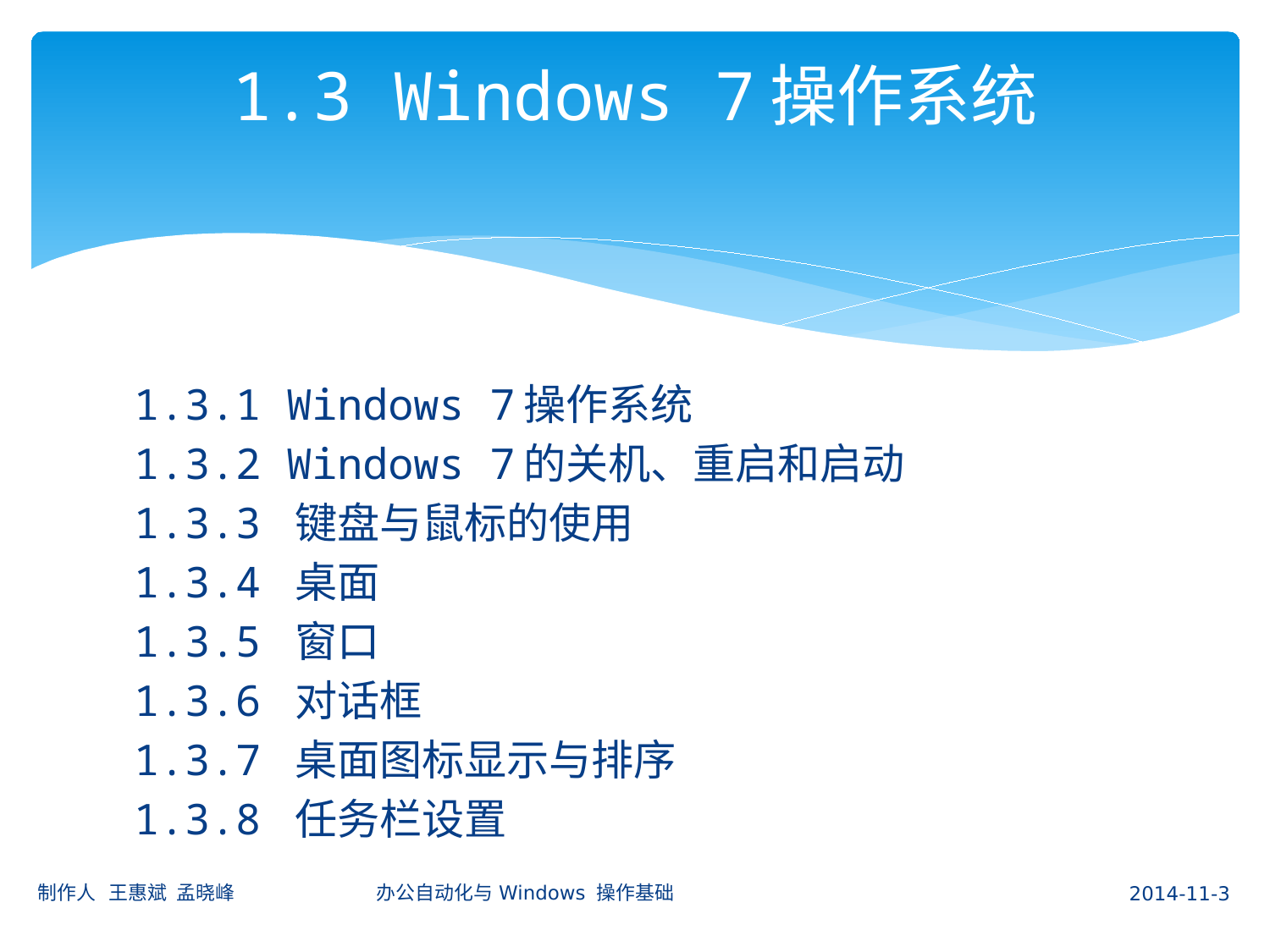

# 1.3 Windows 7操作系统
1.3.1 Windows 7操作系统
1.3.2 Windows 7的关机、重启和启动
1.3.3 键盘与鼠标的使用
1.3.4 桌面
1.3.5 窗口
1.3.6 对话框
1.3.7 桌面图标显示与排序
1.3.8 任务栏设置

制作人   王惠斌  孟晓峰                                办公自动化与Windows 操作基础
2014-11-3